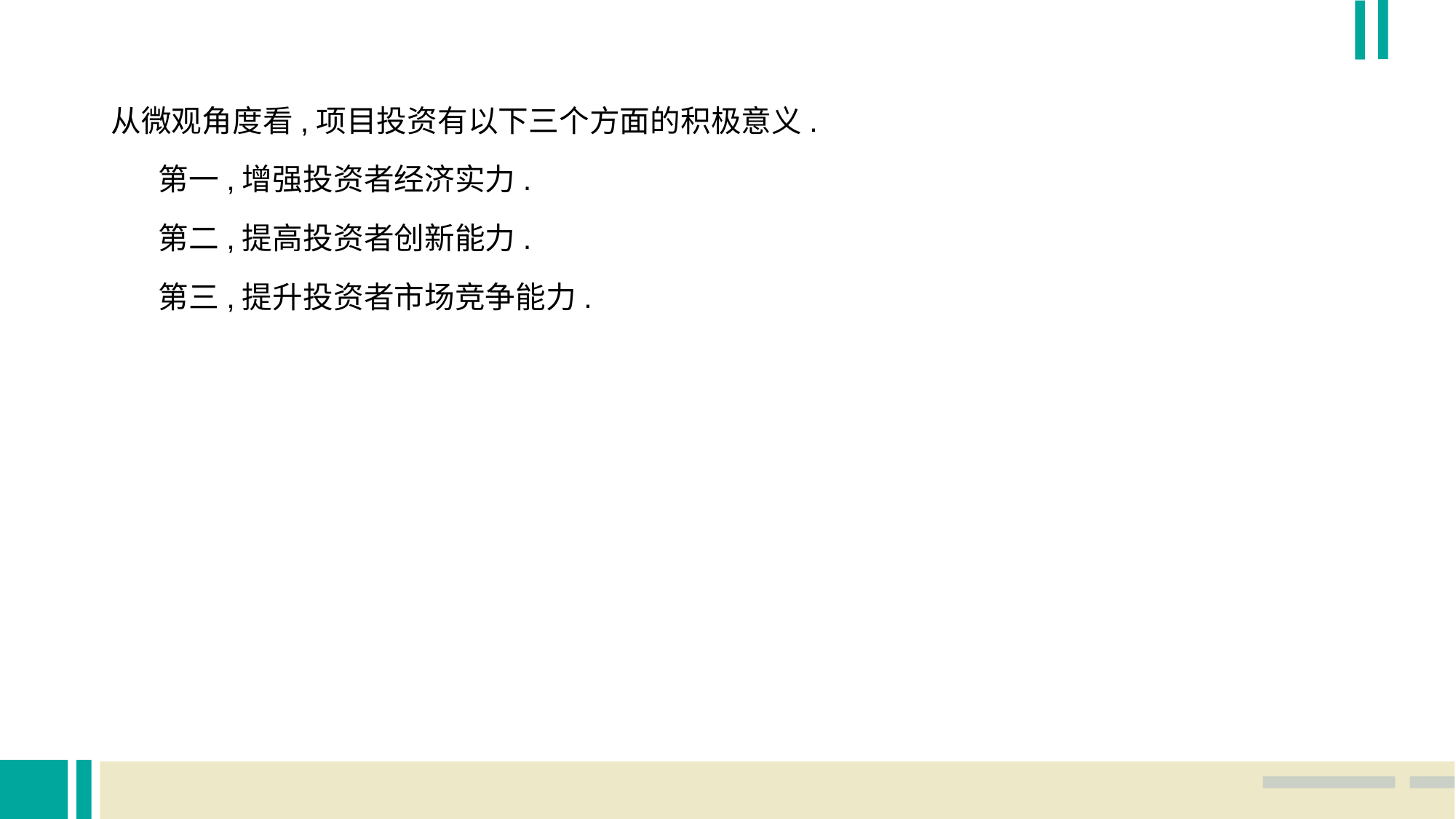

从微观角度看,项目投资有以下三个方面的积极意义.
      第一,增强投资者经济实力.
      第二,提高投资者创新能力.
      第三,提升投资者市场竞争能力.